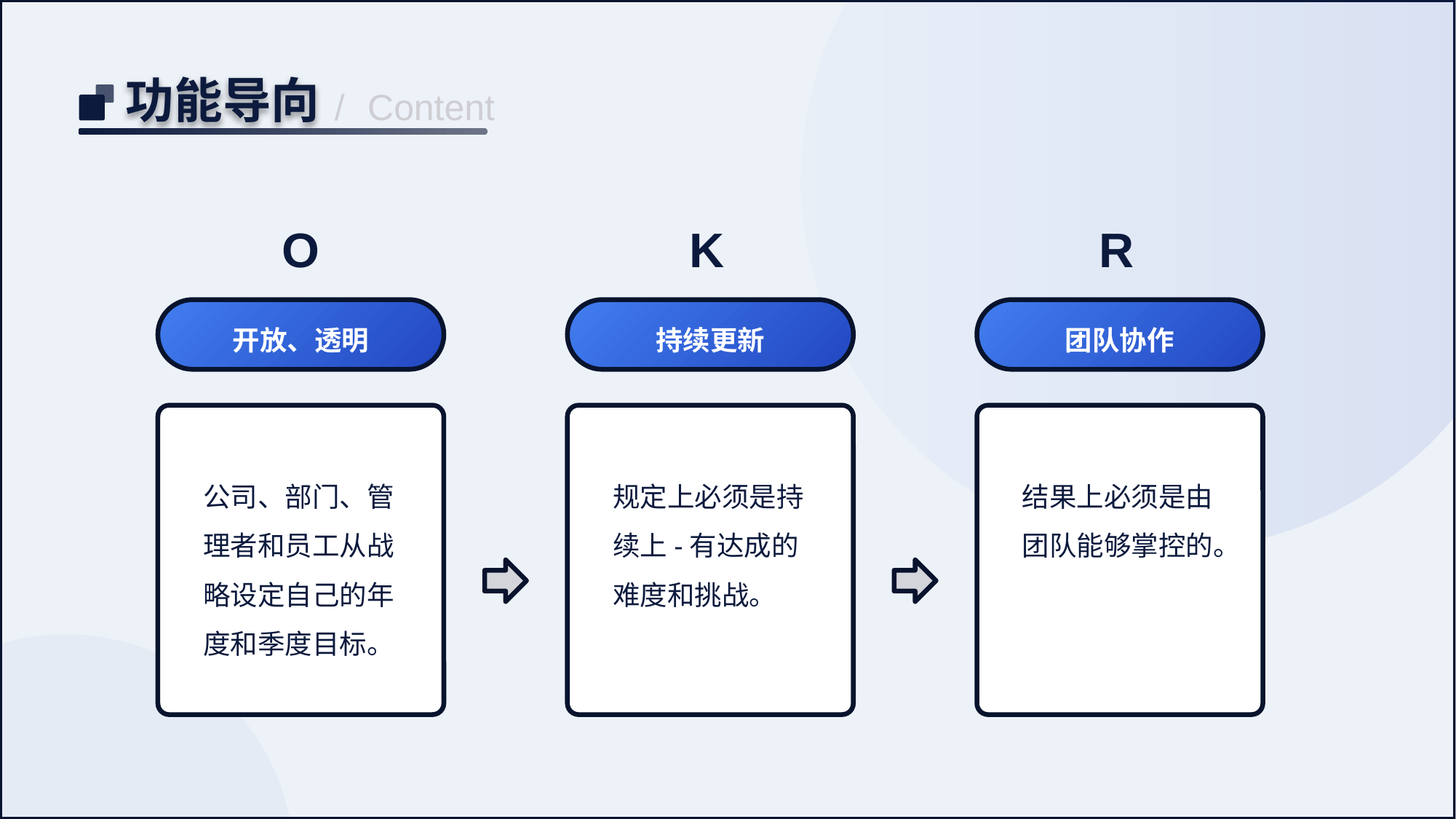

功能导向
/
Content

O

开放、透明

公司、部门、管理者和员工从战略设定自己的年度和季度目标。
K

持续更新

规定上必须是持续上-有达成的难度和挑战。
R

团队协作

结果上必须是由团队能够掌控的。